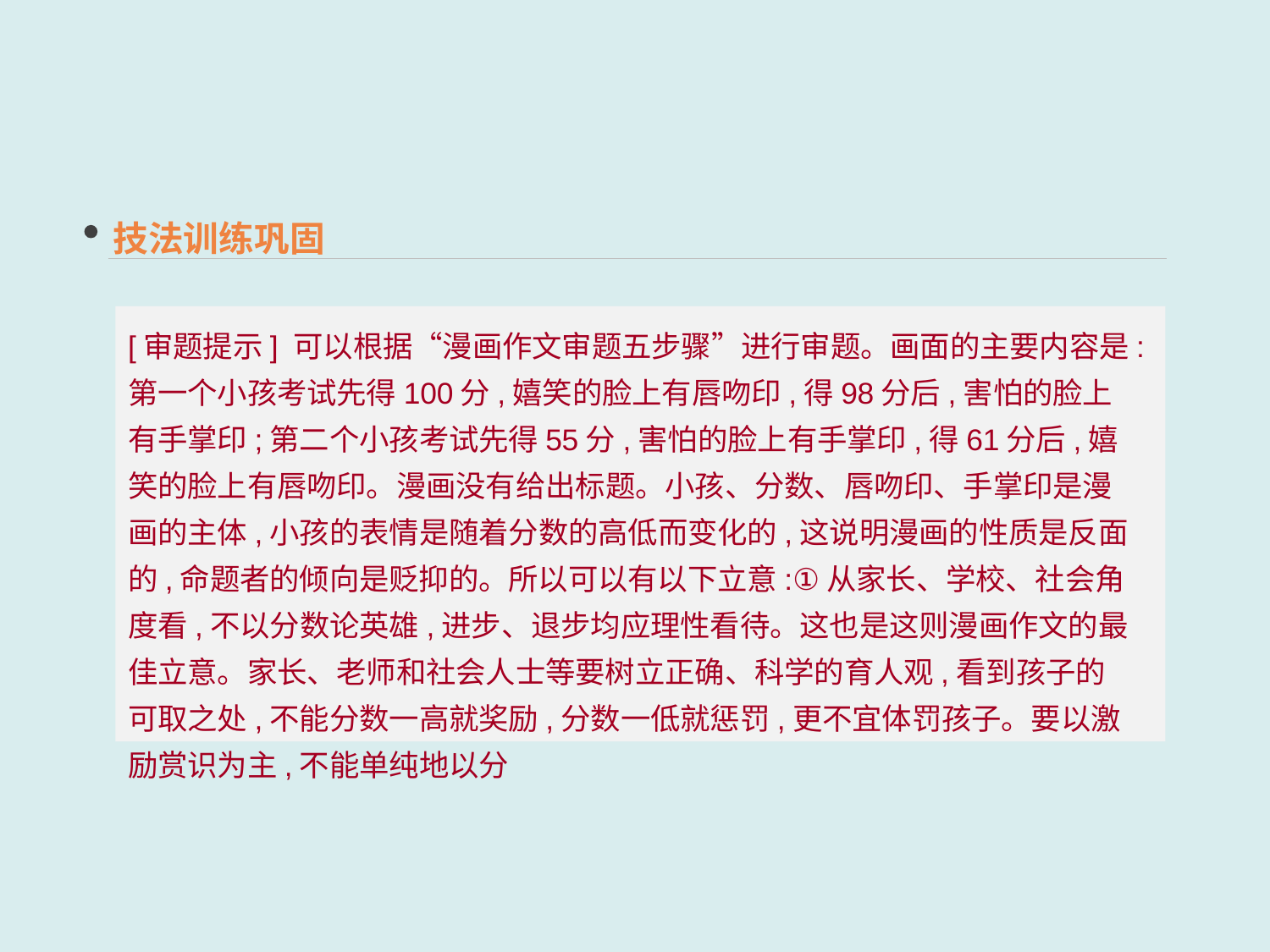

技法训练巩固

[审题提示] 可以根据“漫画作文审题五步骤”进行审题。画面的主要内容是:第一个小孩考试先得100分,嬉笑的脸上有唇吻印,得98分后,害怕的脸上有手掌印;第二个小孩考试先得55分,害怕的脸上有手掌印,得61分后,嬉笑的脸上有唇吻印。漫画没有给出标题。小孩、分数、唇吻印、手掌印是漫画的主体,小孩的表情是随着分数的高低而变化的,这说明漫画的性质是反面的,命题者的倾向是贬抑的。所以可以有以下立意:①从家长、学校、社会角度看,不以分数论英雄,进步、退步均应理性看待。这也是这则漫画作文的最佳立意。家长、老师和社会人士等要树立正确、科学的育人观,看到孩子的可取之处,不能分数一高就奖励,分数一低就惩罚,更不宜体罚孩子。要以激励赏识为主,不能单纯地以分